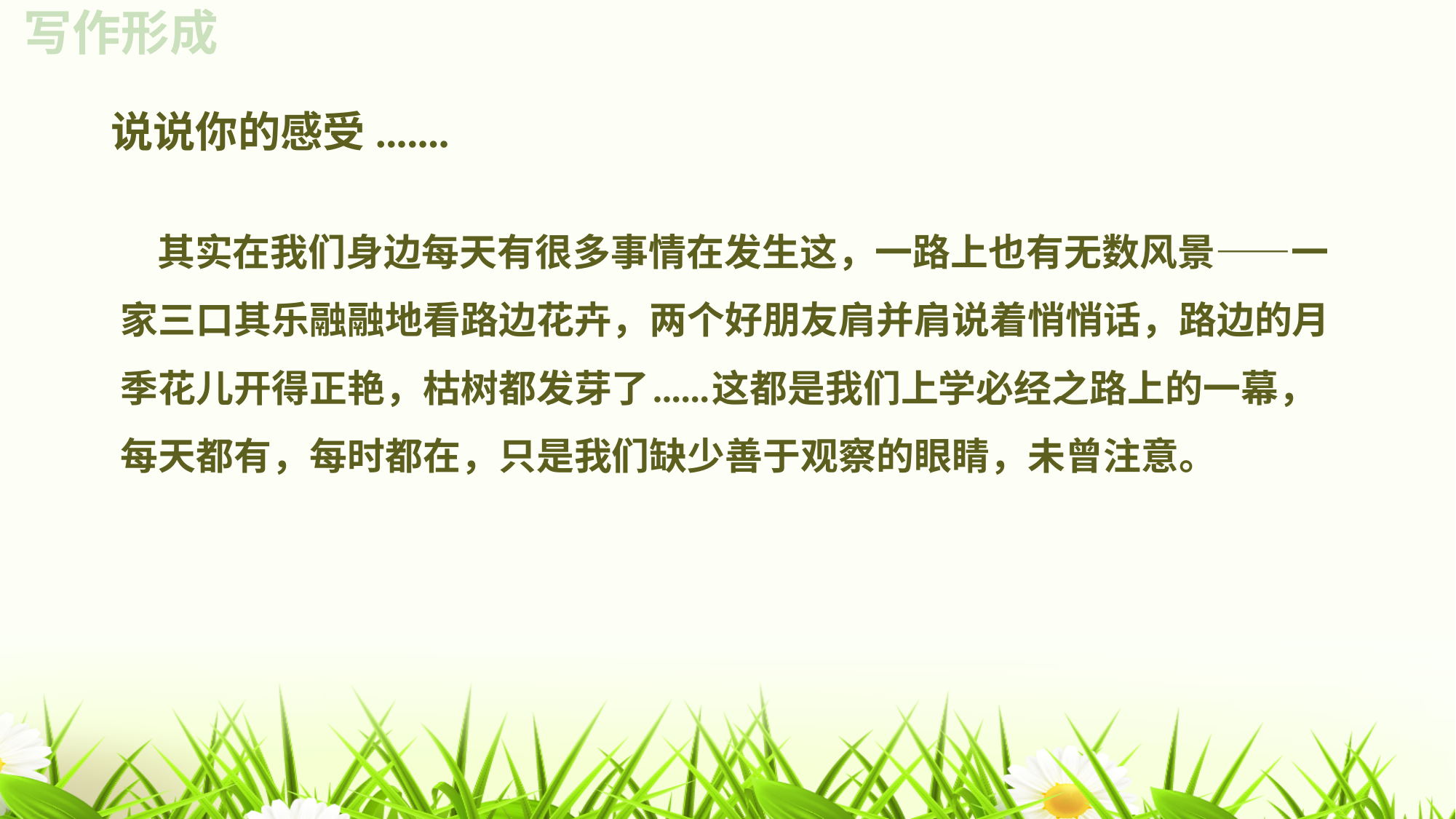

写作形成
# 说说你的感受.......
    其实在我们身边每天有很多事情在发生这，一路上也有无数风景——一家三口其乐融融地看路边花卉，两个好朋友肩并肩说着悄悄话，路边的月季花儿开得正艳，枯树都发芽了......这都是我们上学必经之路上的一幕，每天都有，每时都在，只是我们缺少善于观察的眼睛，未曾注意。